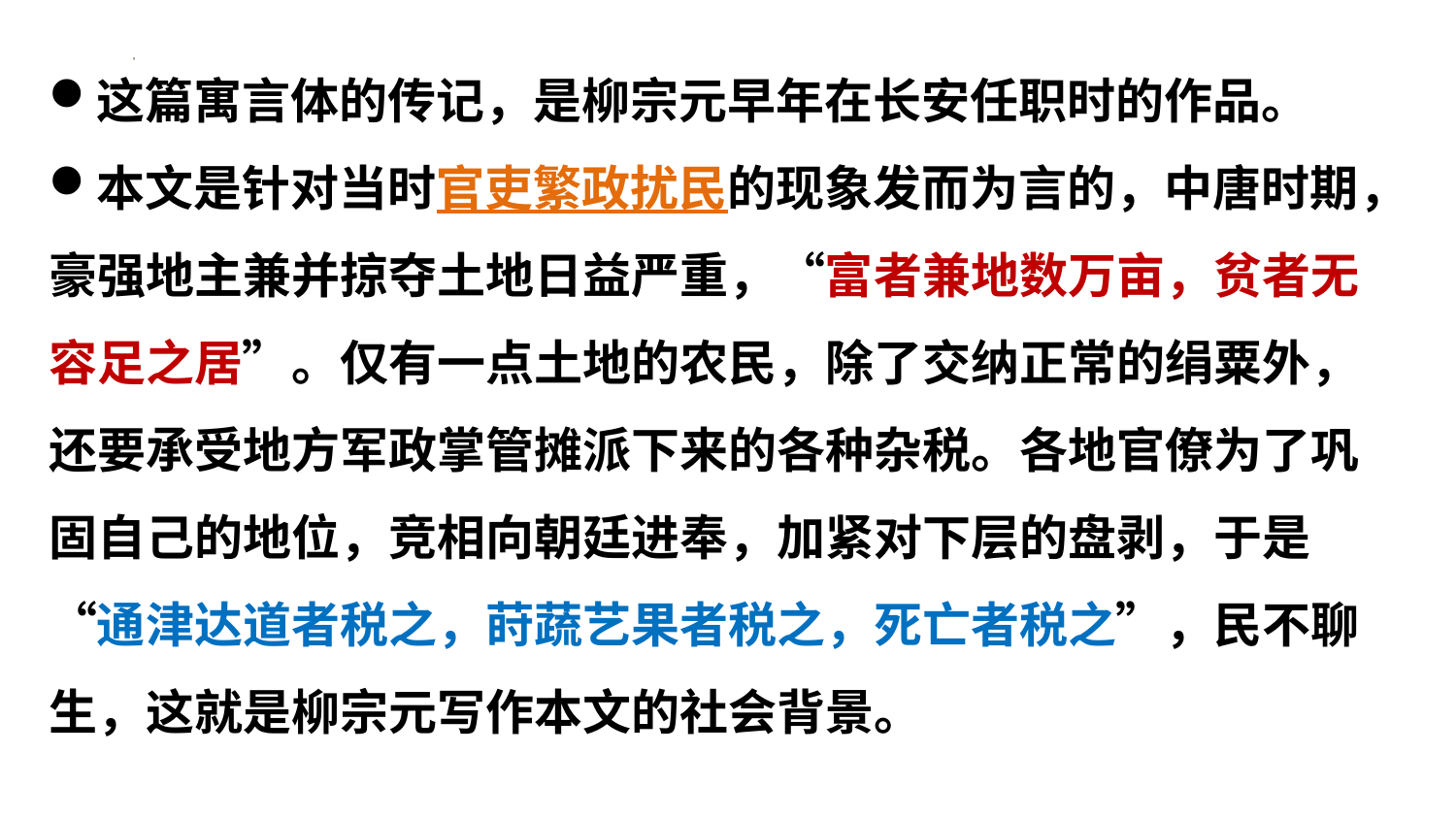

这篇寓言体的传记，是柳宗元早年在长安任职时的作品。
本文是针对当时官吏繁政扰民的现象发而为言的，中唐时期，豪强地主兼并掠夺土地日益严重，“富者兼地数万亩，贫者无容足之居”。仅有一点土地的农民，除了交纳正常的绢粟外，还要承受地方军政掌管摊派下来的各种杂税。各地官僚为了巩固自己的地位，竞相向朝廷进奉，加紧对下层的盘剥，于是“通津达道者税之，莳蔬艺果者税之，死亡者税之”，民不聊生，这就是柳宗元写作本文的社会背景。